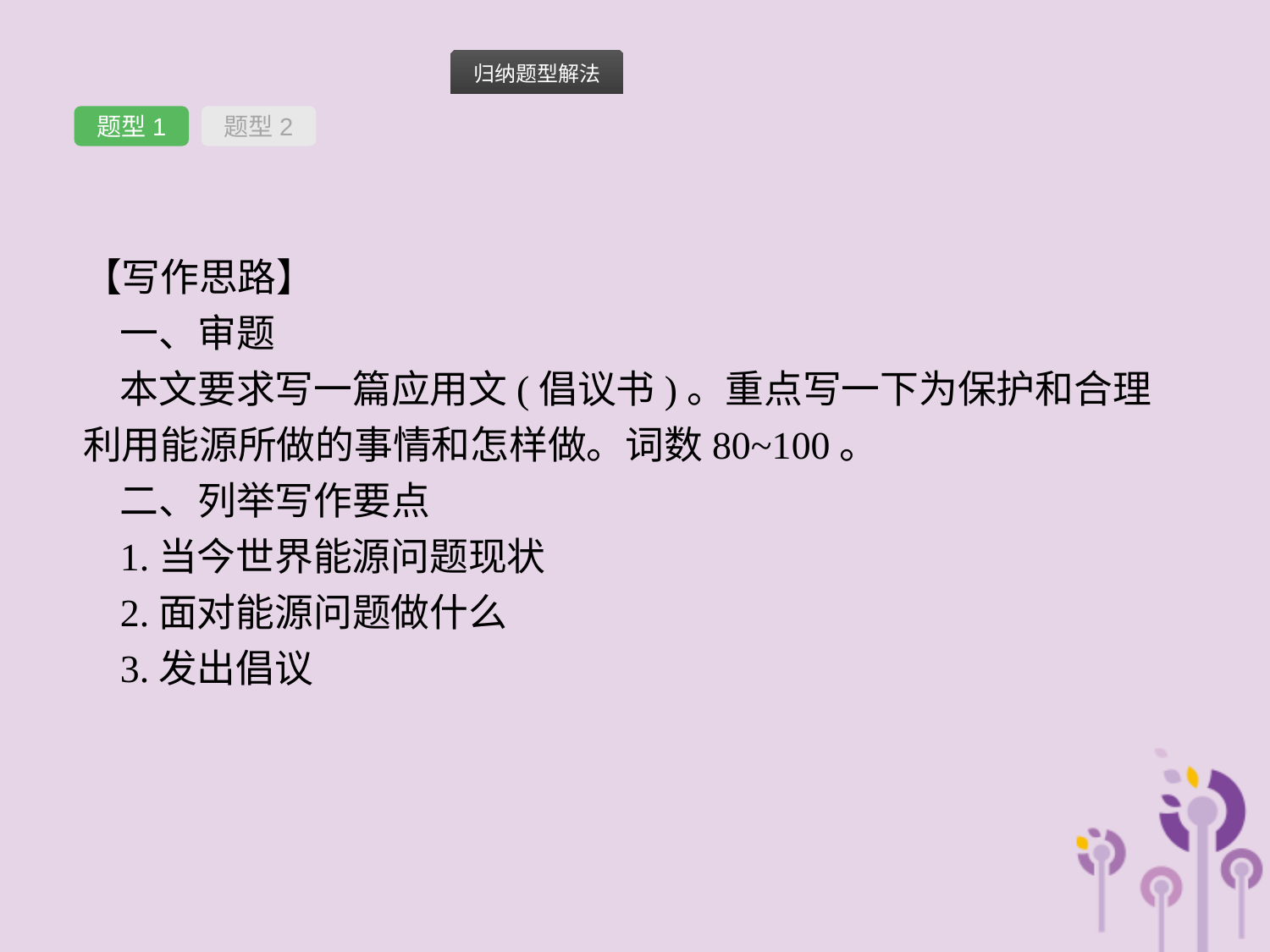

题型1
题型2
【写作思路】
一、审题
本文要求写一篇应用文(倡议书)。重点写一下为保护和合理利用能源所做的事情和怎样做。词数80~100。
二、列举写作要点
1.当今世界能源问题现状
2.面对能源问题做什么
3.发出倡议